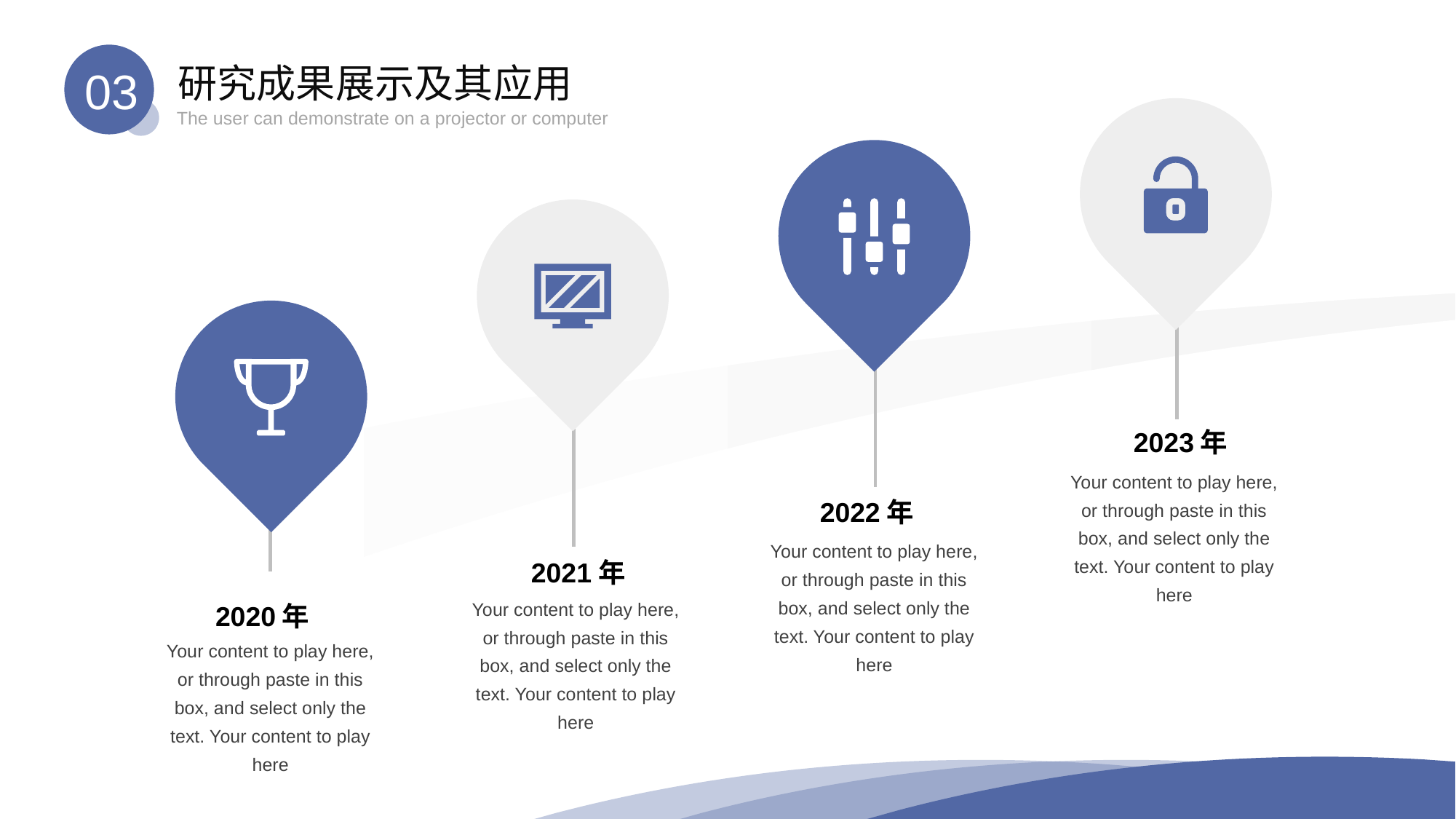

03
研究成果展示及其应用
The user can demonstrate on a projector or computer

2023年
Your content to play here, or through paste in this box, and select only the text. Your content to play here
2022年
Your content to play here, or through paste in this box, and select only the text. Your content to play here
2021年
Your content to play here, or through paste in this box, and select only the text. Your content to play here
2020年
Your content to play here, or through paste in this box, and select only the text. Your content to play here